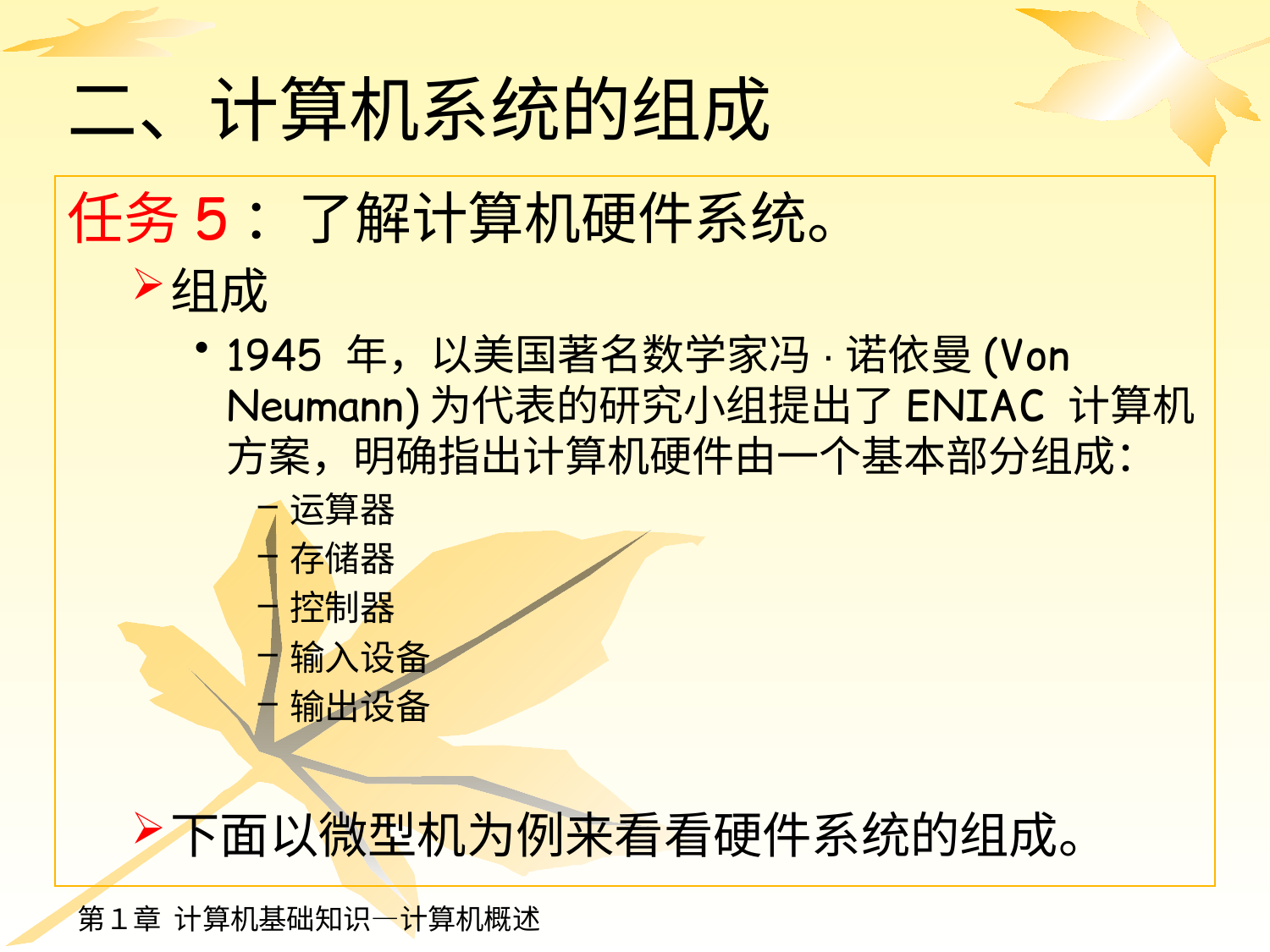

# 二、计算机系统的组成
任务5：了解计算机硬件系统。
组成
1945 年，以美国著名数学家冯·诺依曼(Von Neumann)为代表的研究小组提出了ENIAC 计算机方案，明确指出计算机硬件由一个基本部分组成：
运算器
存储器
控制器
输入设备
输出设备

下面以微型机为例来看看硬件系统的组成。